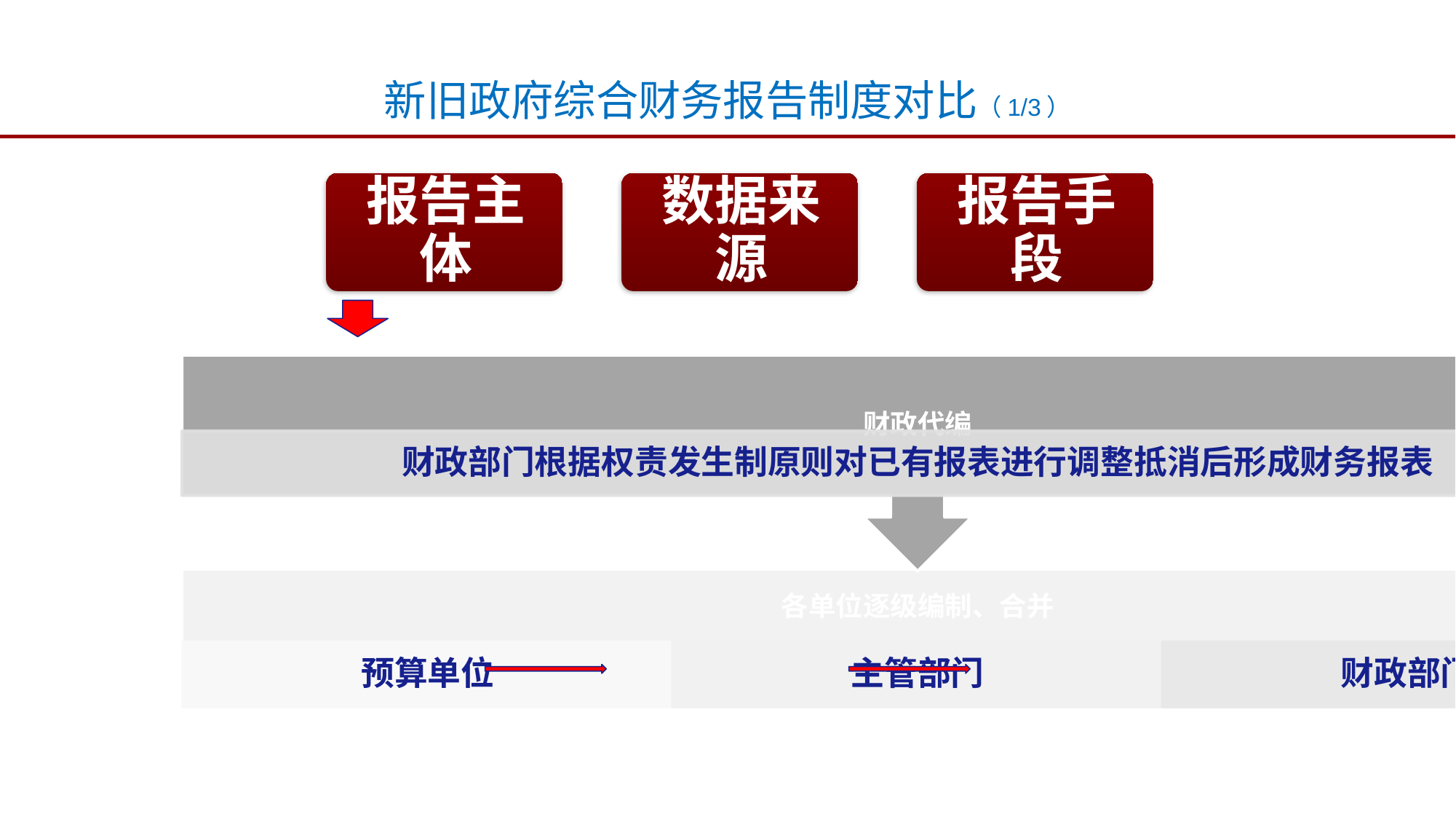

新旧政府综合财务报告制度对比（1/3）
报告主体
数据来源
报告手段

各单位逐级编制、合并
预算单位
主管部门
财政部门
财政代编
财政部门根据权责发生制原则对已有报表进行调整抵消后形成财务报表